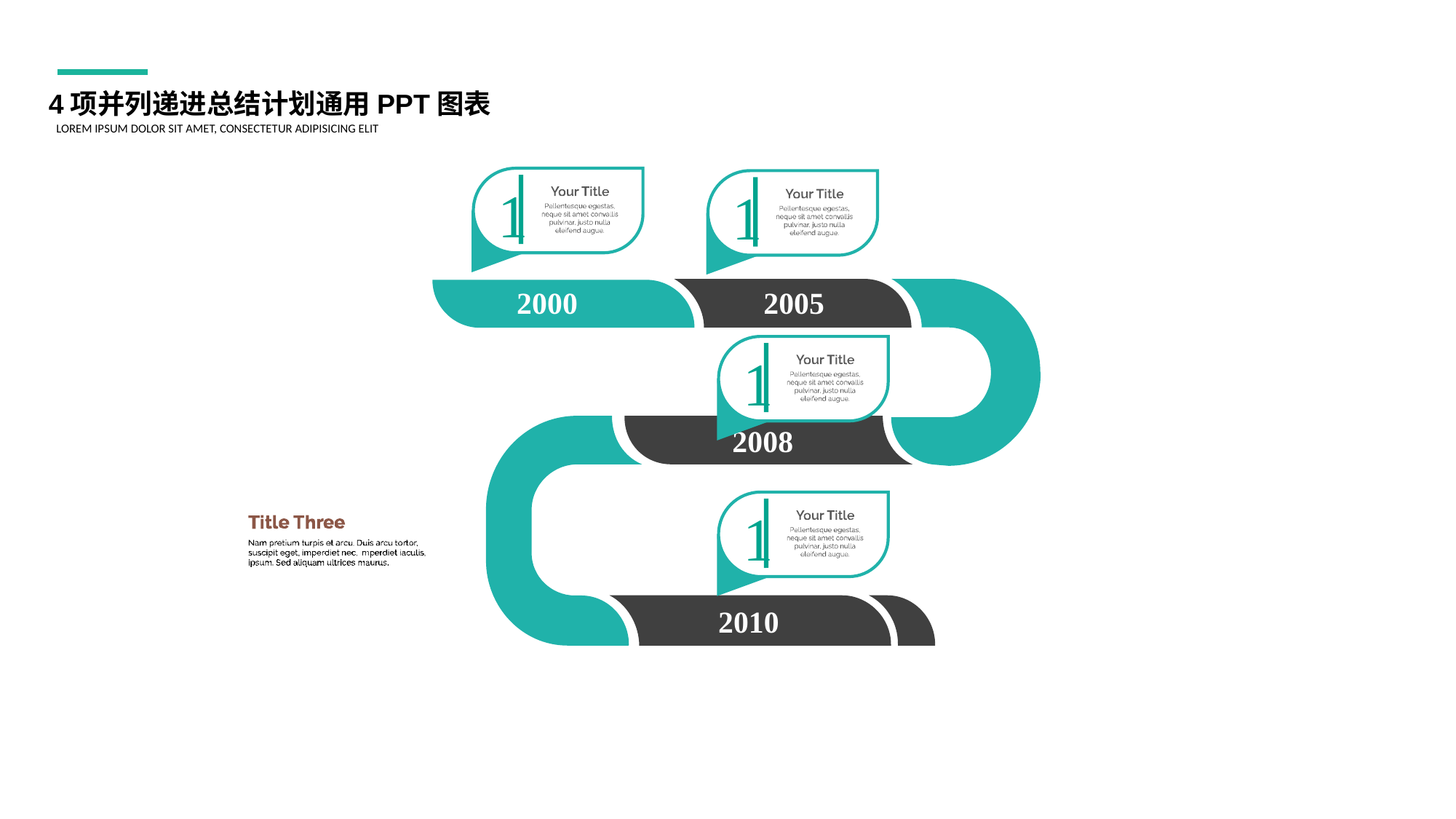

4项并列递进总结计划通用PPT图表
LOREM IPSUM DOLOR SIT AMET, CONSECTETUR ADIPISICING ELIT

1

1

2000
2005

1

2008

1

2010